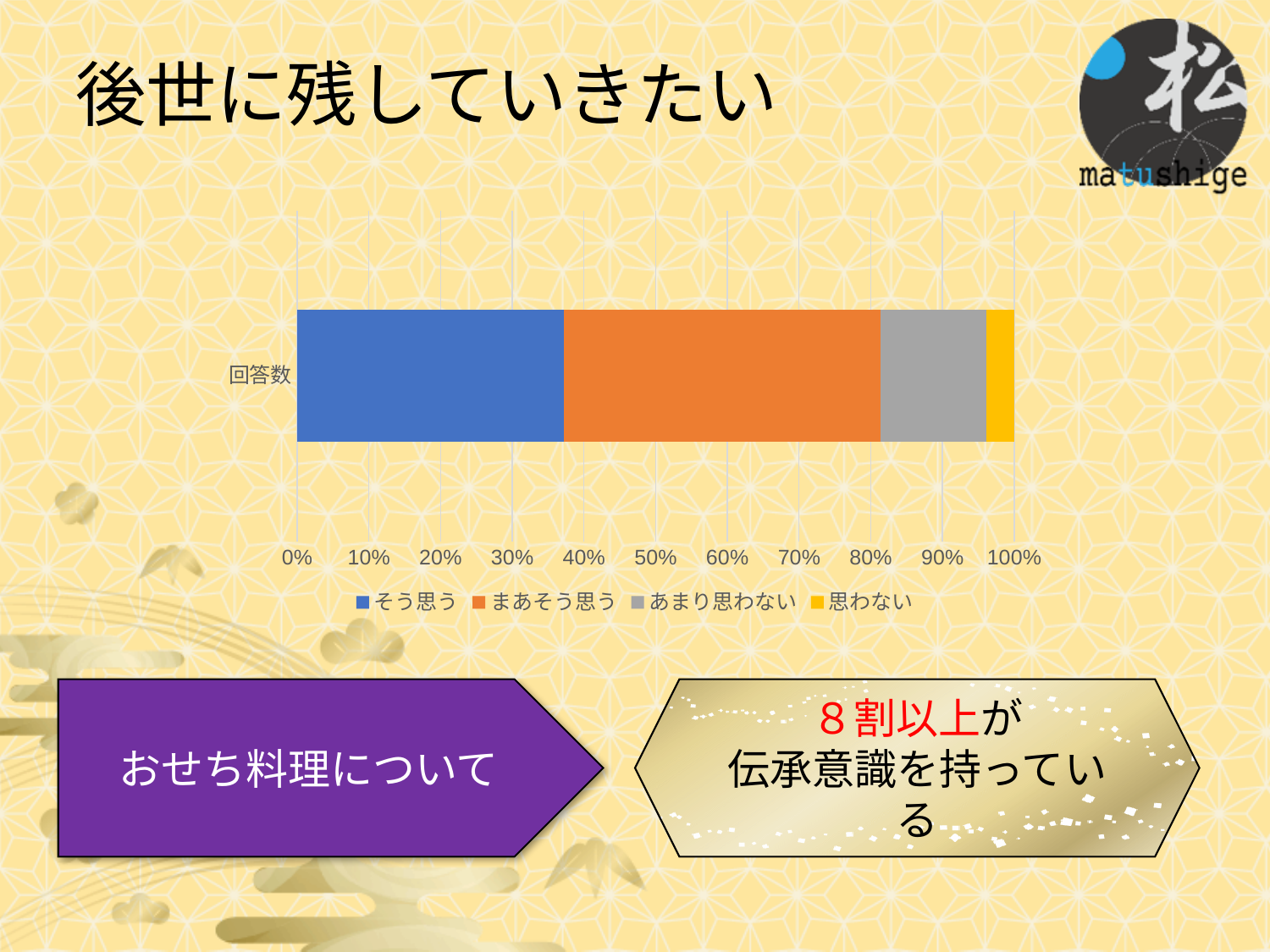

後世に残していきたい

### Chart

| Category | そう思う | まあそう思う | あまり思わない | 思わない |
|---|---|---|---|---|
| 回答数 | 38.0 | 45.0 | 15.0 | 4.0 |
おせち料理について
８割以上が
伝承意識を持っている